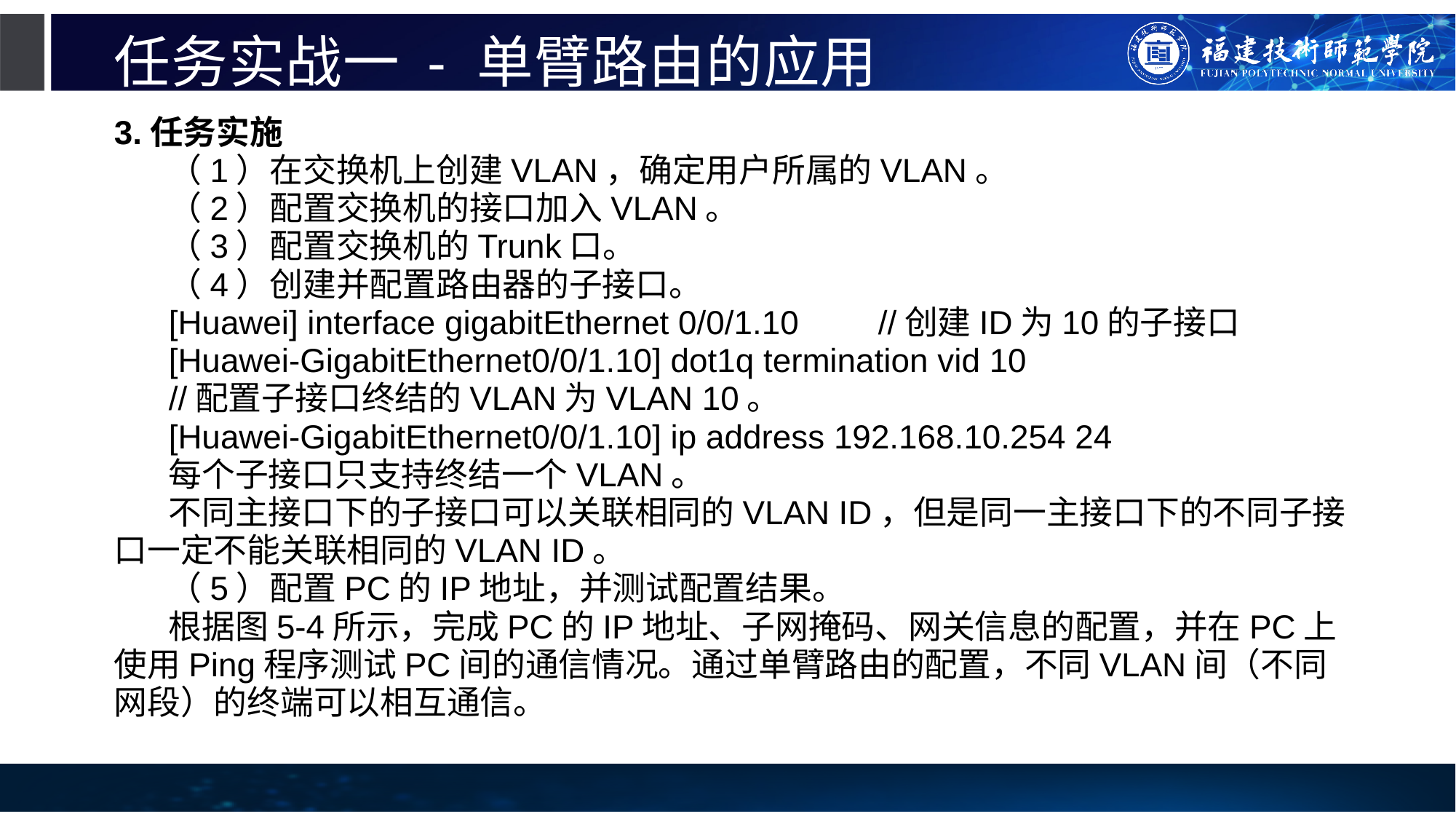

# 任务实战一 - 单臂路由的应用
3.任务实施
（1）在交换机上创建VLAN，确定用户所属的VLAN。
（2）配置交换机的接口加入VLAN。
（3）配置交换机的Trunk口。
（4）创建并配置路由器的子接口。
[Huawei] interface gigabitEthernet 0/0/1.10	//创建ID为10的子接口
[Huawei-GigabitEthernet0/0/1.10] dot1q termination vid 10
//配置子接口终结的VLAN为VLAN 10。
[Huawei-GigabitEthernet0/0/1.10] ip address 192.168.10.254 24
每个子接口只支持终结一个VLAN。
不同主接口下的子接口可以关联相同的VLAN ID，但是同一主接口下的不同子接口一定不能关联相同的VLAN ID。
（5）配置PC的IP地址，并测试配置结果。
根据图5-4所示，完成PC的IP地址、子网掩码、网关信息的配置，并在PC上使用Ping程序测试PC间的通信情况。通过单臂路由的配置，不同VLAN间（不同网段）的终端可以相互通信。